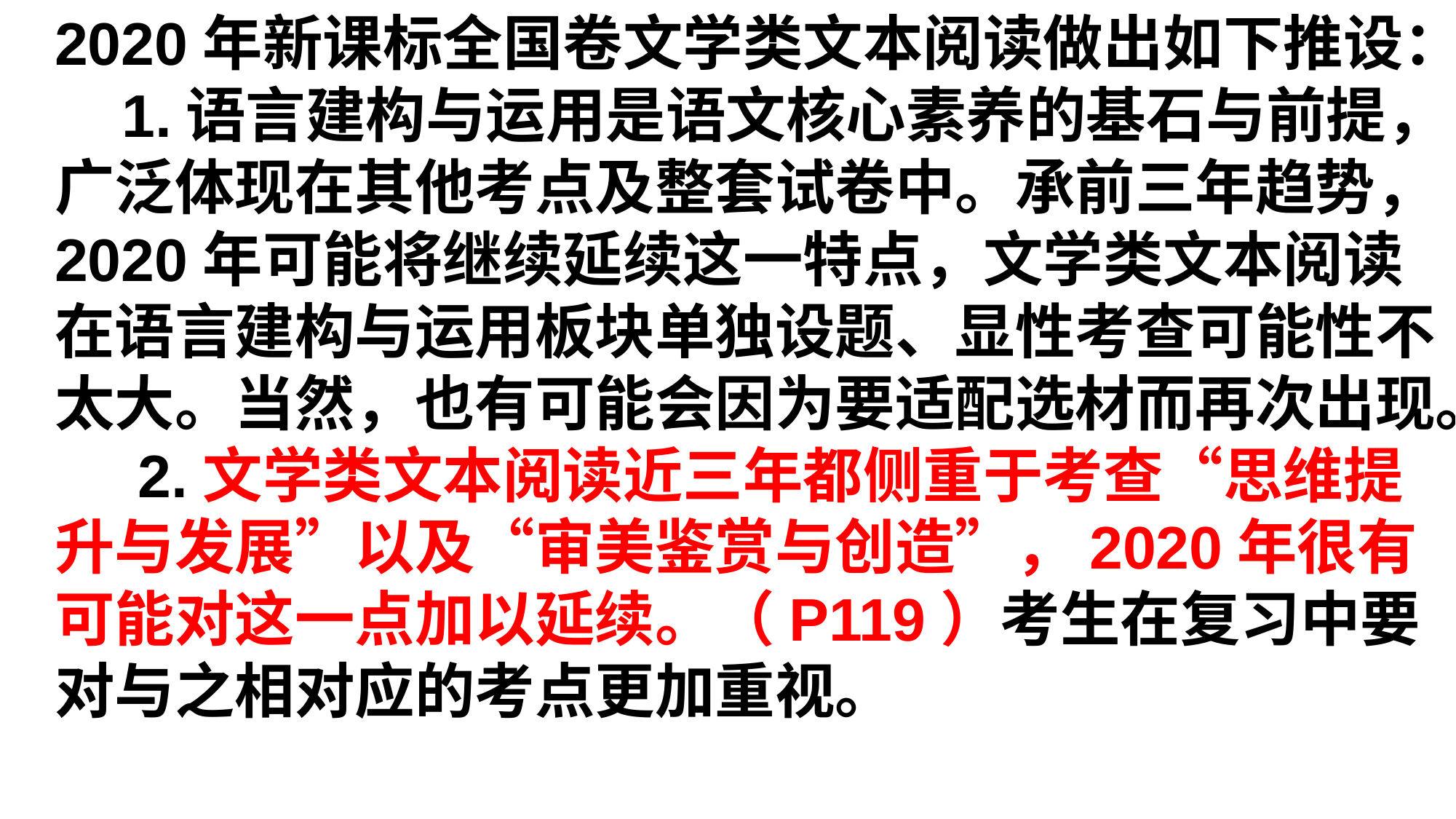

2020年新课标全国卷文学类文本阅读做出如下推设：
    1.语言建构与运用是语文核心素养的基石与前提，广泛体现在其他考点及整套试卷中。承前三年趋势，2020年可能将继续延续这一特点，文学类文本阅读在语言建构与运用板块单独设题、显性考查可能性不太大。当然，也有可能会因为要适配选材而再次出现。
     2.文学类文本阅读近三年都侧重于考查“思维提升与发展”以及“审美鉴赏与创造”，2020年很有可能对这一点加以延续。（P119）考生在复习中要对与之相对应的考点更加重视。